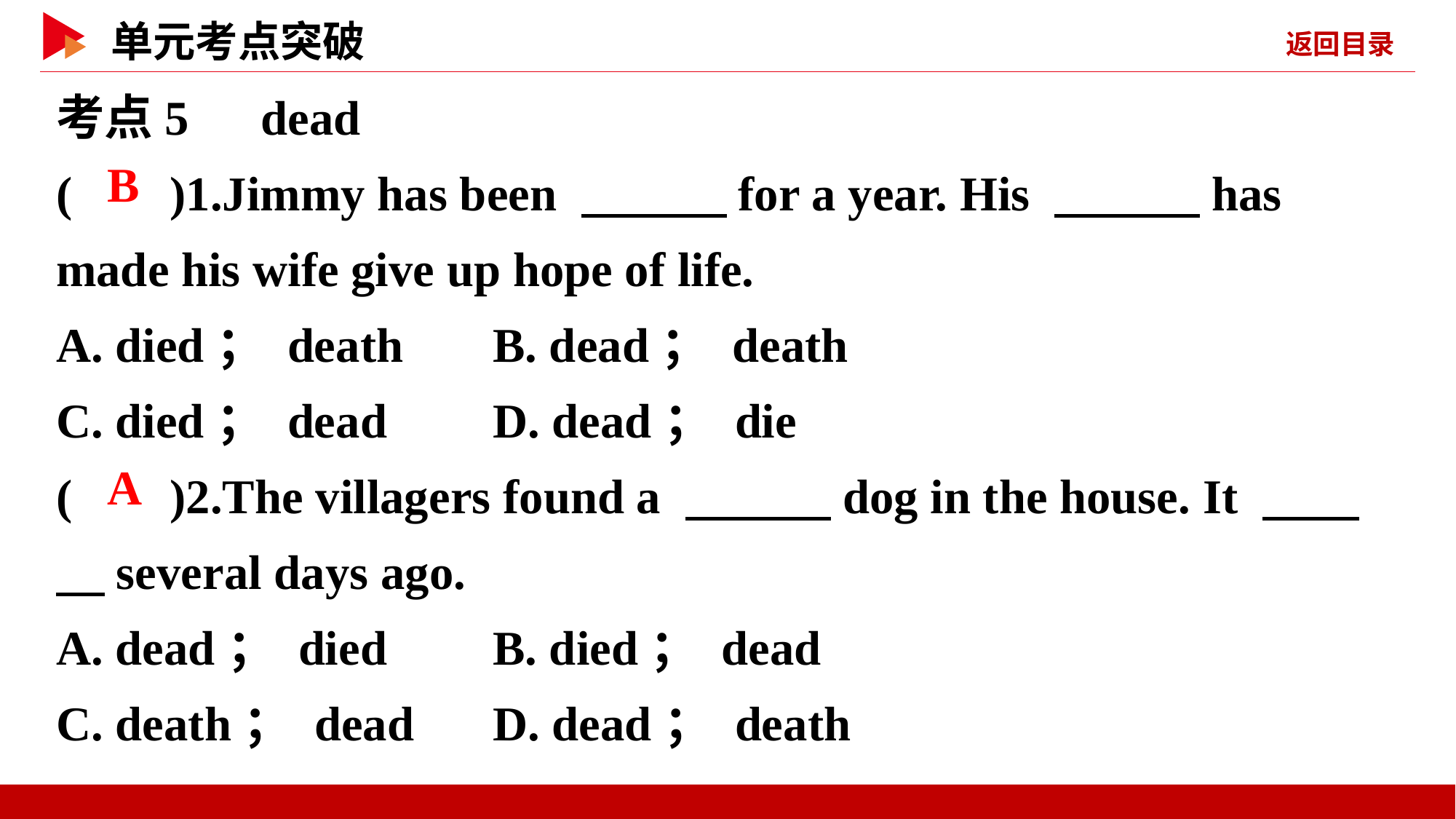

考点5　dead
(        )1.Jimmy has been 　　　for a year. His 　　　has made his wife give up hope of life.
A. died； death 	B. dead； death
C. died； dead     	D. dead； die
(        )2.The villagers found a 　　　dog in the house. It 　　　several days ago.
A. dead； died    	B. died； dead
C. death； dead	D. dead； death
   B
   A